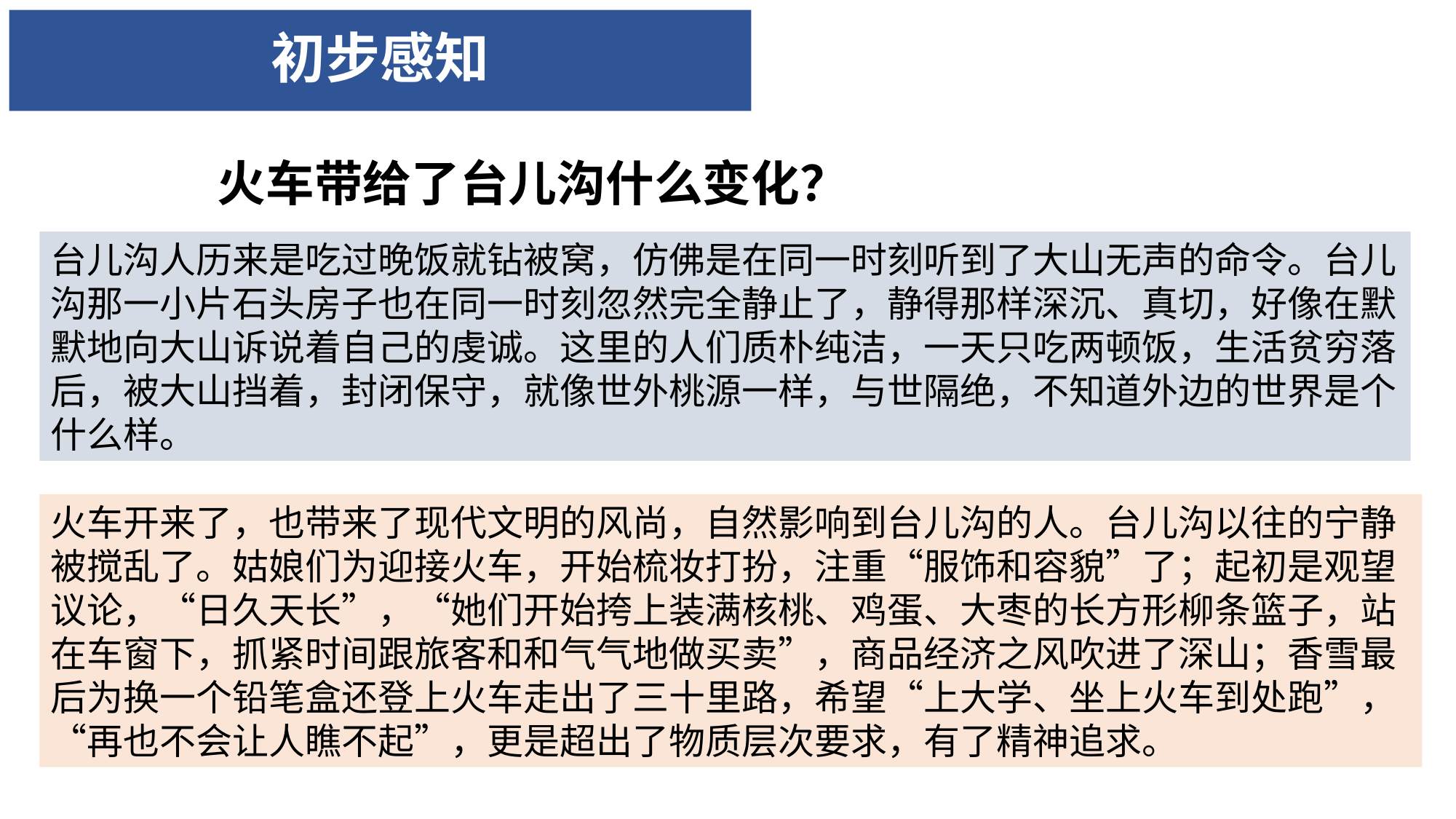

# 初步感知
火车带给了台儿沟什么变化？
台儿沟人历来是吃过晚饭就钻被窝，仿佛是在同一时刻听到了大山无声的命令。台儿沟那一小片石头房子也在同一时刻忽然完全静止了，静得那样深沉、真切，好像在默默地向大山诉说着自己的虔诚。这里的人们质朴纯洁，一天只吃两顿饭，生活贫穷落后，被大山挡着，封闭保守，就像世外桃源一样，与世隔绝，不知道外边的世界是个什么样。
火车开来了，也带来了现代文明的风尚，自然影响到台儿沟的人。台儿沟以往的宁静被搅乱了。姑娘们为迎接火车，开始梳妆打扮，注重“服饰和容貌”了；起初是观望议论，“日久天长”，“她们开始挎上装满核桃、鸡蛋、大枣的长方形柳条篮子，站在车窗下，抓紧时间跟旅客和和气气地做买卖”，商品经济之风吹进了深山；香雪最后为换一个铅笔盒还登上火车走出了三十里路，希望“上大学、坐上火车到处跑”，“再也不会让人瞧不起”，更是超出了物质层次要求，有了精神追求。